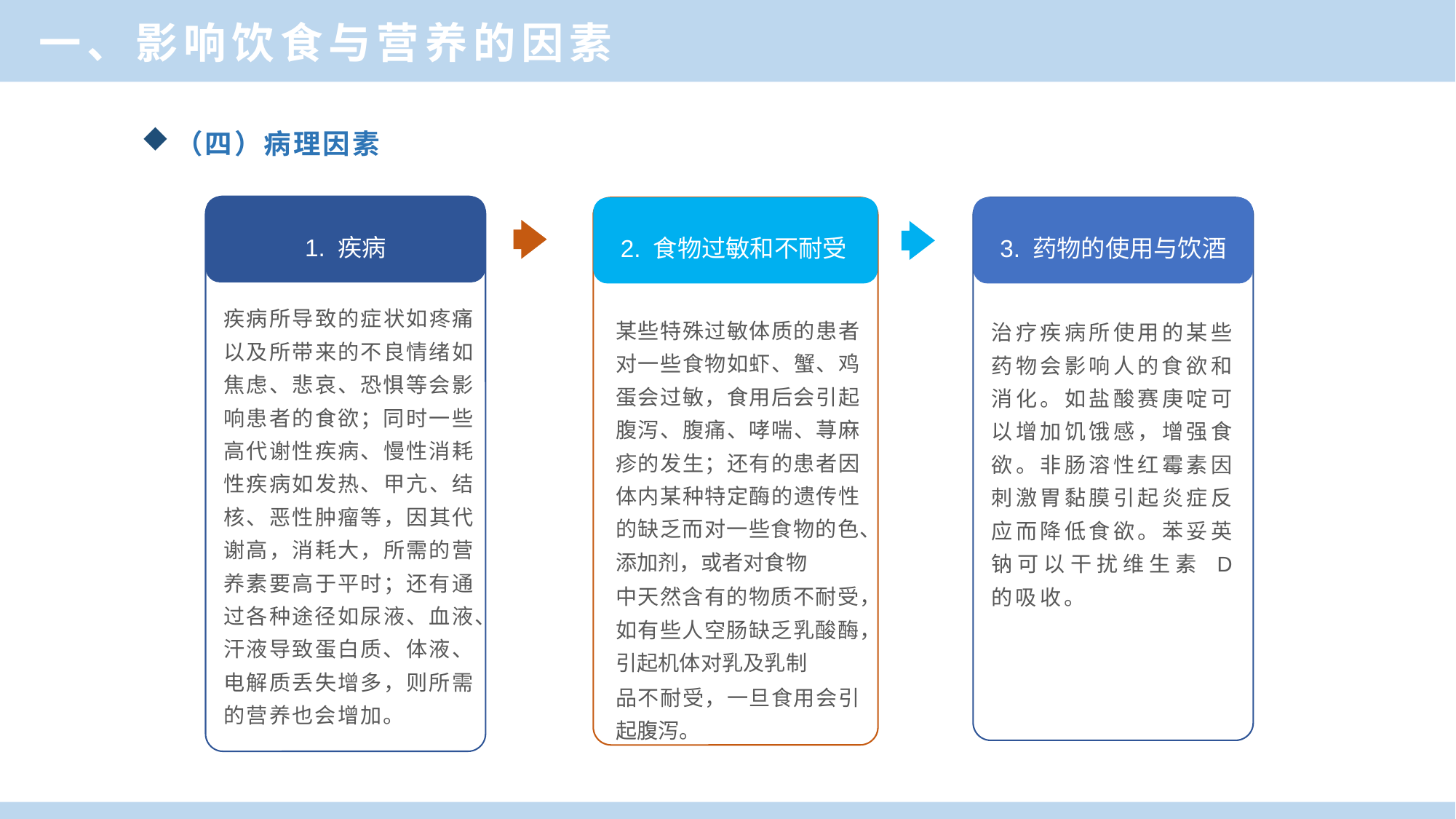

一、影响饮食与营养的因素
（四）病理因素

1. 疾病

2. 食物过敏和不耐受

某些特殊过敏体质的患者对一些食物如虾、蟹、鸡蛋会过敏，食用后会引起腹泻、腹痛、哮喘、荨麻疹的发生；还有的患者因体内某种特定酶的遗传性的缺乏而对一些食物的色、添加剂，或者对食物
中天然含有的物质不耐受，如有些人空肠缺乏乳酸酶，引起机体对乳及乳制
品不耐受，一旦食用会引起腹泻。

3. 药物的使用与饮酒
治疗疾病所使用的某些药物会影响人的食欲和消化。如盐酸赛庚啶可以增加饥饿感，增强食欲。非肠溶性红霉素因刺激胃黏膜引起炎症反应而降低食欲。苯妥英钠可以干扰维生素 D 的吸收。
疾病所导致的症状如疼痛以及所带来的不良情绪如焦虑、悲哀、恐惧等会影响患者的食欲；同时一些高代谢性疾病、慢性消耗性疾病如发热、甲亢、结核、恶性肿瘤等，因其代谢高，消耗大，所需的营养素要高于平时；还有通过各种途径如尿液、血液、汗液导致蛋白质、体液、电解质丢失增多，则所需的营养也会增加。